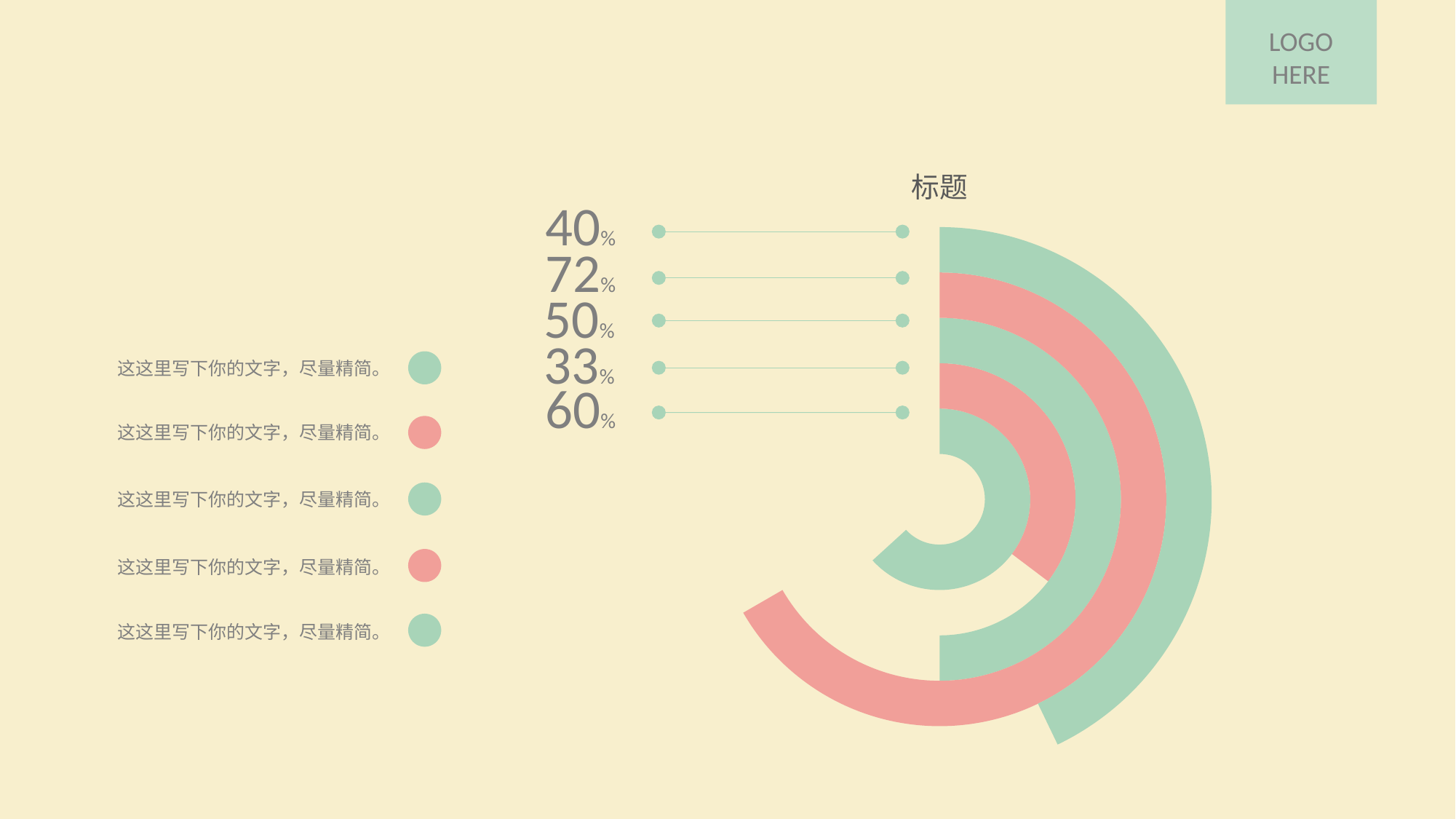

LOGO
HERE

### Chart: 标题

| Category | 系列 1 | 系列 2 | 系列 3 | 系列 4 | 系列 5 |
|---|---|---|---|---|---|
| 4 | 4.3 | 2.4 | 2.0 | 4.0 | 1.5 |
| 2 | 2.5 | 4.4 | 2.0 | 2.0 | 2.0 |
40%

72%

50%

33%
这这里写下你的文字，尽量精简。

60%

这这里写下你的文字，尽量精简。

这这里写下你的文字，尽量精简。

这这里写下你的文字，尽量精简。

这这里写下你的文字，尽量精简。